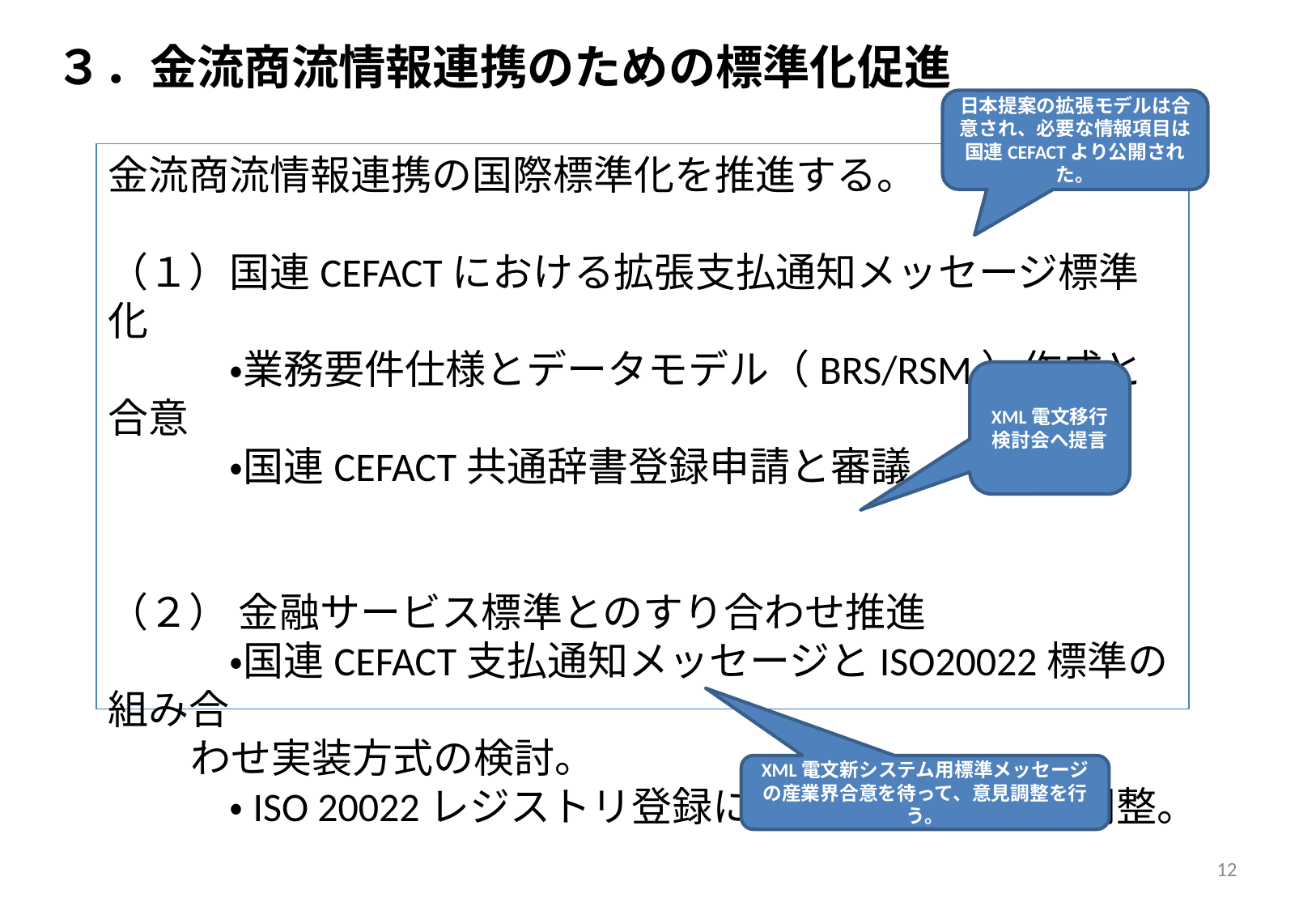

３．金流商流情報連携のための標準化促進
日本提案の拡張モデルは合意され、必要な情報項目は国連CEFACTより公開された。
金流商流情報連携の国際標準化を推進する。

（１）国連CEFACTにおける拡張支払通知メッセージ標準化
	・業務要件仕様とデータモデル（BRS/RSM）作成と合意
	・国連CEFACT共通辞書登録申請と審議

（２） 金融サービス標準とのすり合わせ推進
	・国連CEFACT支払通知メッセージとISO20022標準の組み合
        わせ実装方式の検討。
	・ISO 20022レジストリ登録についての国内意見調整。
XML電文移行検討会へ提言
XML電文新システム用標準メッセージの産業界合意を待って、意見調整を行う。
12